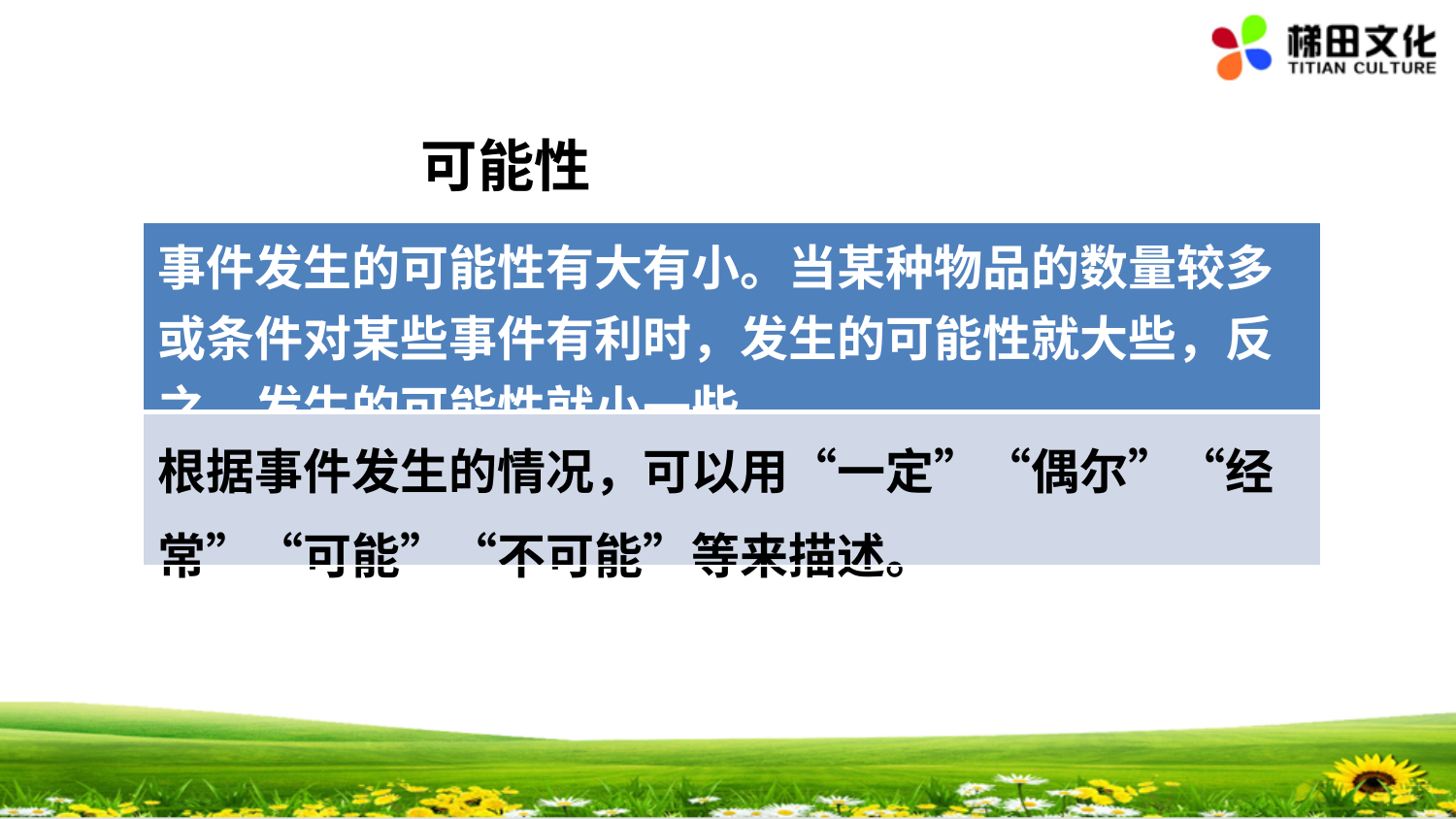

可能性
| 事件发生的可能性有大有小。当某种物品的数量较多或条件对某些事件有利时，发生的可能性就大些，反之，发生的可能性就小一些。 |
| --- |
| 根据事件发生的情况，可以用“一定”“偶尔”“经常”“可能”“不可能”等来描述。 |